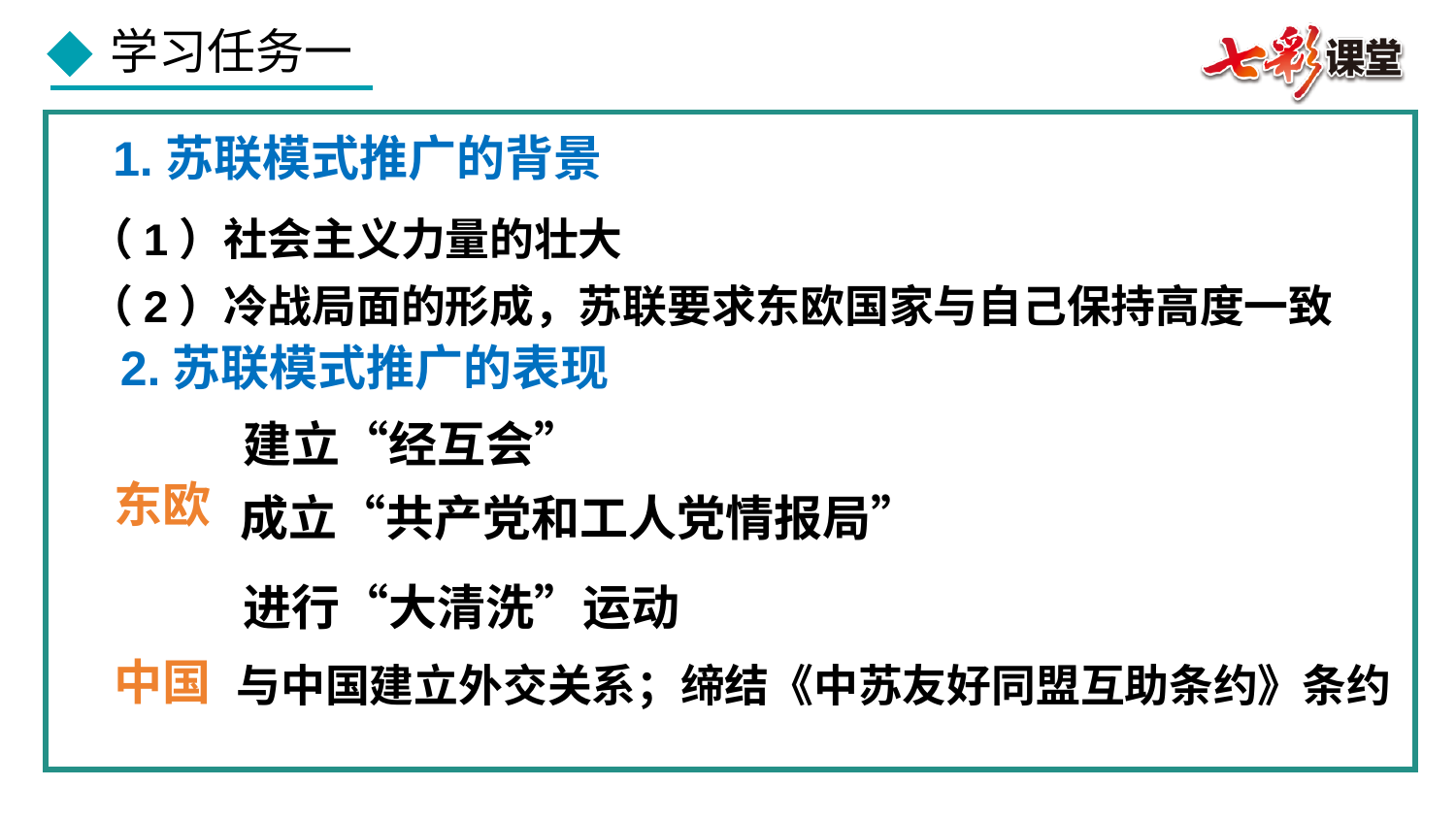

1.苏联模式推广的背景
（1）社会主义力量的壮大
（2）冷战局面的形成，苏联要求东欧国家与自己保持高度一致
2.苏联模式推广的表现
建立“经互会”
东欧
成立“共产党和工人党情报局”
进行“大清洗”运动
中国
与中国建立外交关系；缔结《中苏友好同盟互助条约》条约